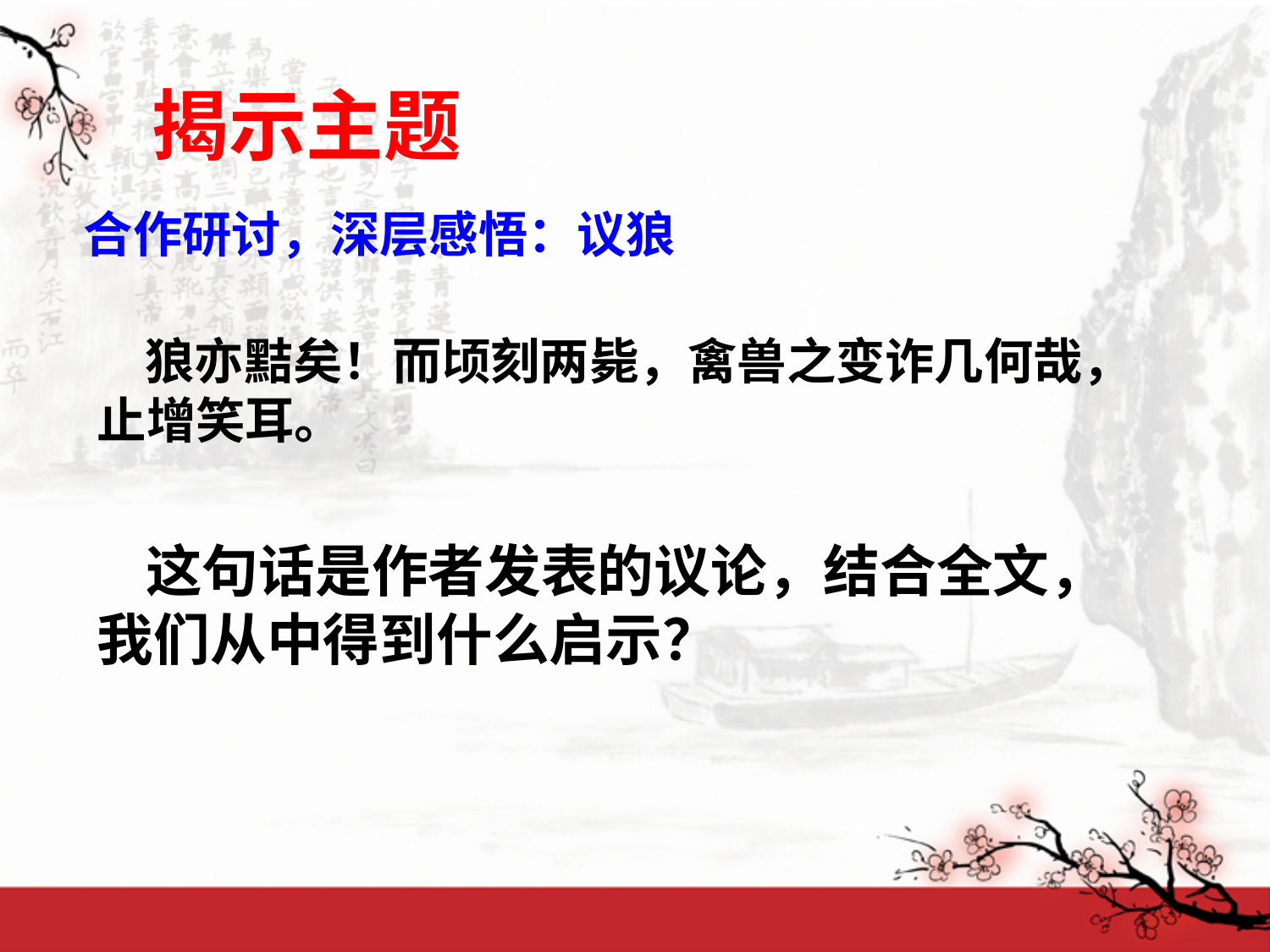

揭示主题
合作研讨，深层感悟：议狼
    狼亦黠矣！而顷刻两毙，禽兽之变诈几何哉，止增笑耳。
    这句话是作者发表的议论，结合全文，我们从中得到什么启示？